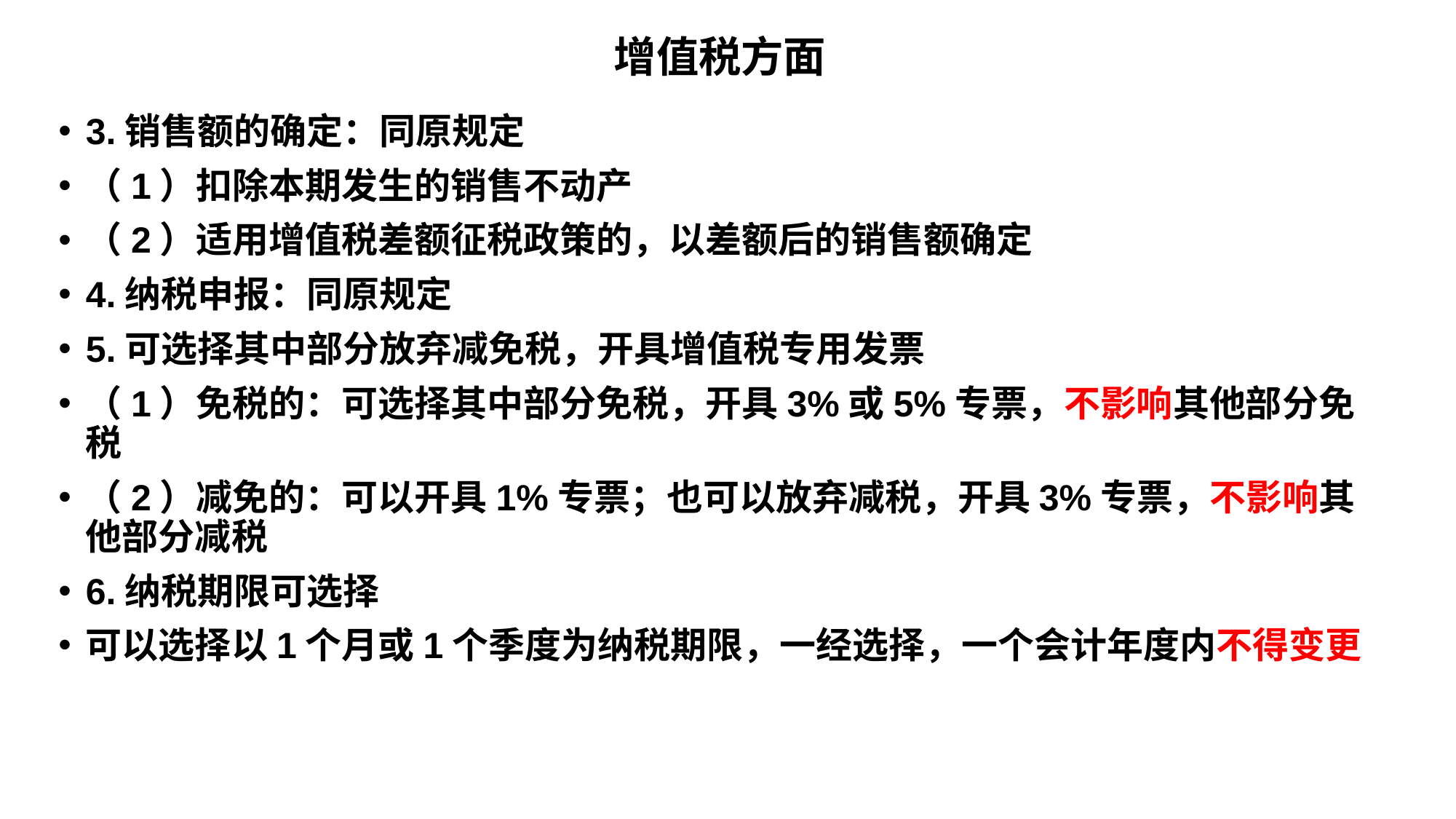

# 增值税方面
3.销售额的确定：同原规定
（1）扣除本期发生的销售不动产
（2）适用增值税差额征税政策的，以差额后的销售额确定
4.纳税申报：同原规定
5.可选择其中部分放弃减免税，开具增值税专用发票
（1）免税的：可选择其中部分免税，开具3%或5%专票，不影响其他部分免税
（2）减免的：可以开具1%专票；也可以放弃减税，开具3%专票，不影响其他部分减税
6.纳税期限可选择
可以选择以1个月或1个季度为纳税期限，一经选择，一个会计年度内不得变更